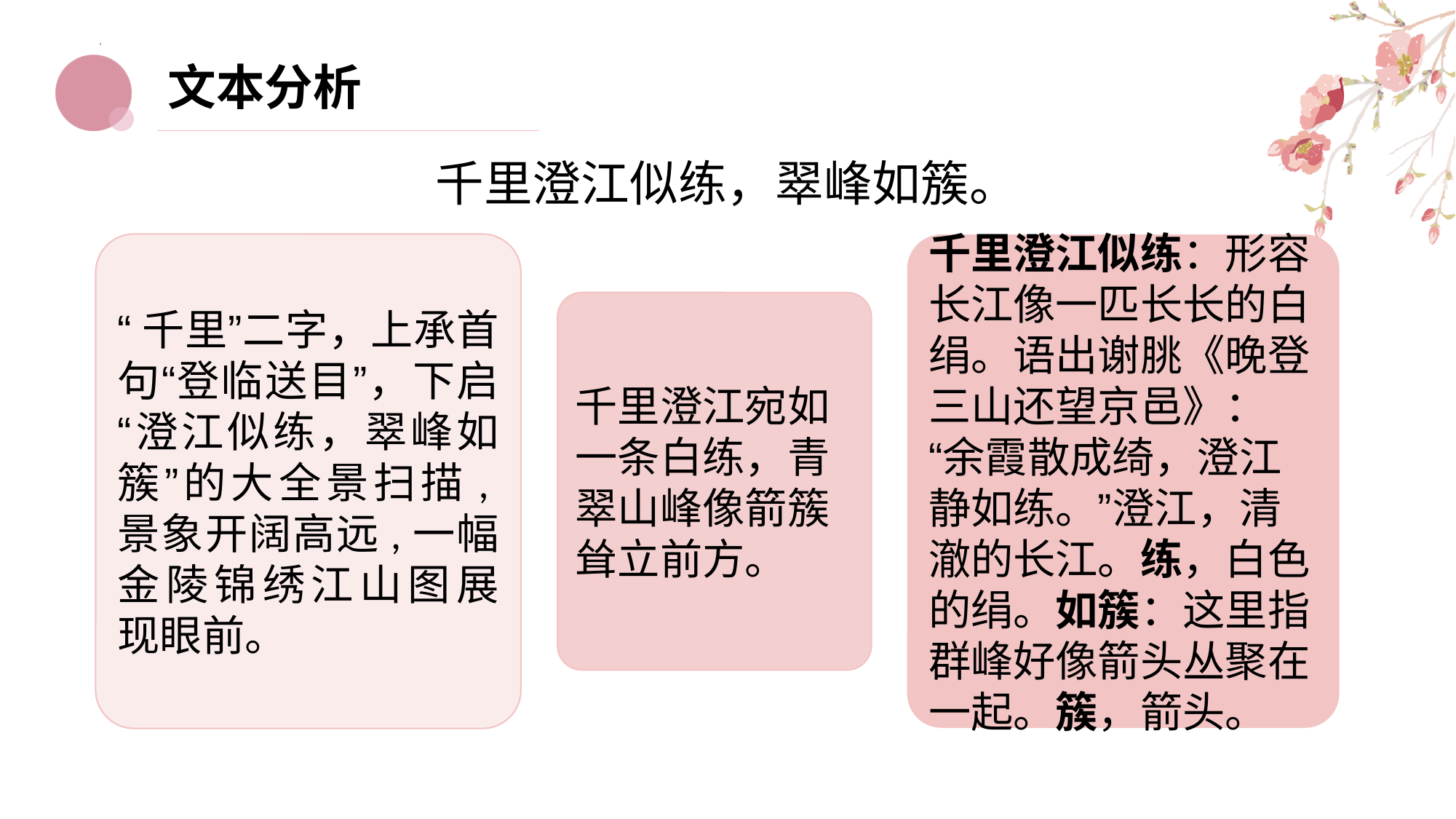

文本分析
千里澄江似练，翠峰如簇。
“千里”二字，上承首句“登临送目”，下启“澄江似练，翠峰如簇”的大全景扫描,景象开阔高远,一幅金陵锦绣江山图展现眼前。
千里澄江似练：形容长江像一匹长长的白绢。语出谢朓《晚登三山还望京邑》：“余霞散成绮，澄江静如练。”澄江，清澈的长江。练，白色的绢。如簇：这里指群峰好像箭头丛聚在一起。簇，箭头。
千里澄江宛如一条白练，青翠山峰像箭簇耸立前方。